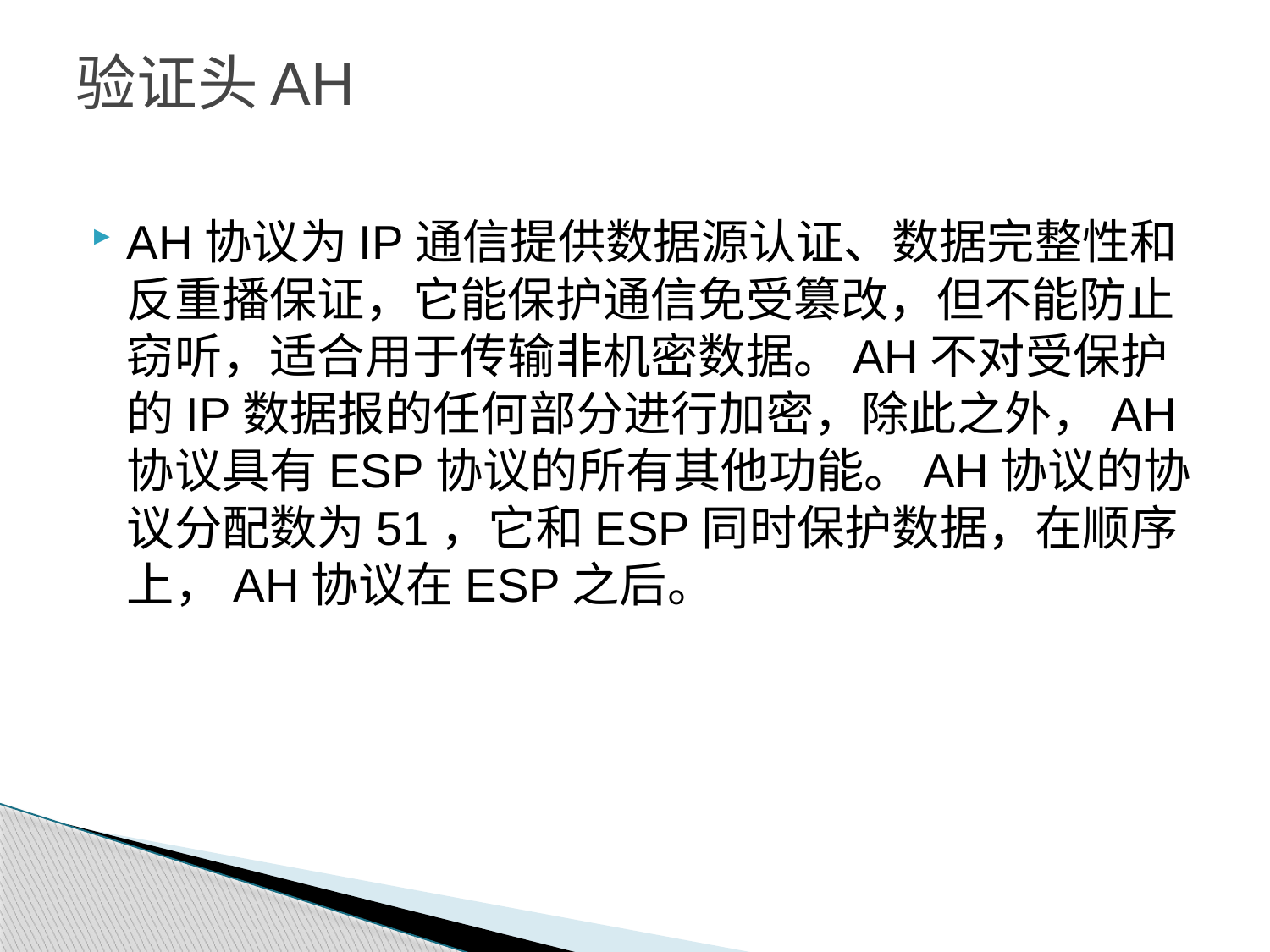

# 验证头AH
AH协议为IP通信提供数据源认证、数据完整性和反重播保证，它能保护通信免受篡改，但不能防止窃听，适合用于传输非机密数据。AH不对受保护的IP数据报的任何部分进行加密，除此之外，AH协议具有ESP协议的所有其他功能。AH协议的协议分配数为51，它和ESP同时保护数据，在顺序上，AH协议在ESP之后。